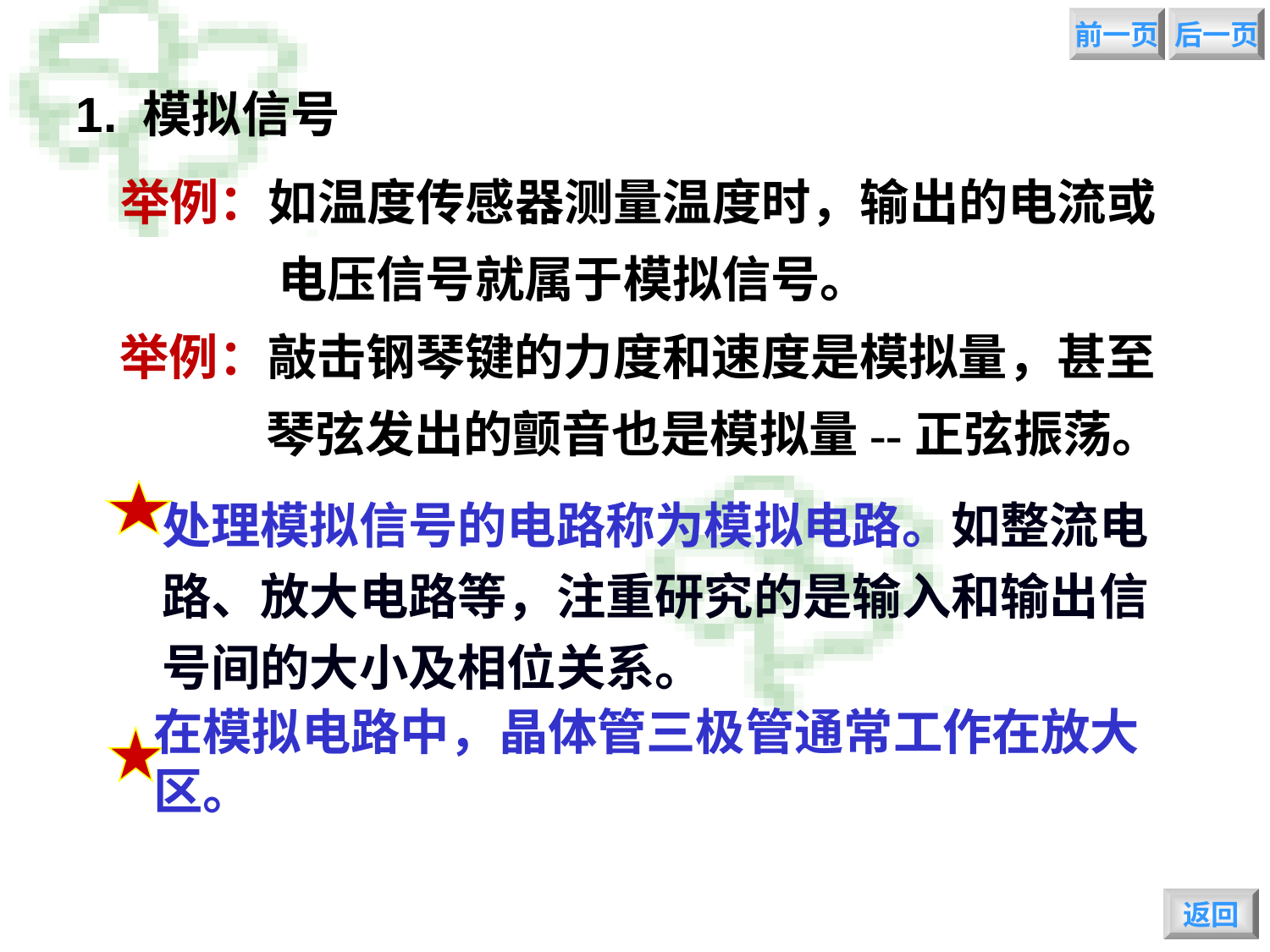

前一页
后一页
1. 模拟信号
举例：如温度传感器测量温度时，输出的电流或
             电压信号就属于模拟信号。
举例：敲击钢琴键的力度和速度是模拟量，甚至
            琴弦发出的颤音也是模拟量--正弦振荡。
处理模拟信号的电路称为模拟电路。如整流电路、放大电路等，注重研究的是输入和输出信号间的大小及相位关系。

在模拟电路中，晶体管三极管通常工作在放大区。

返回